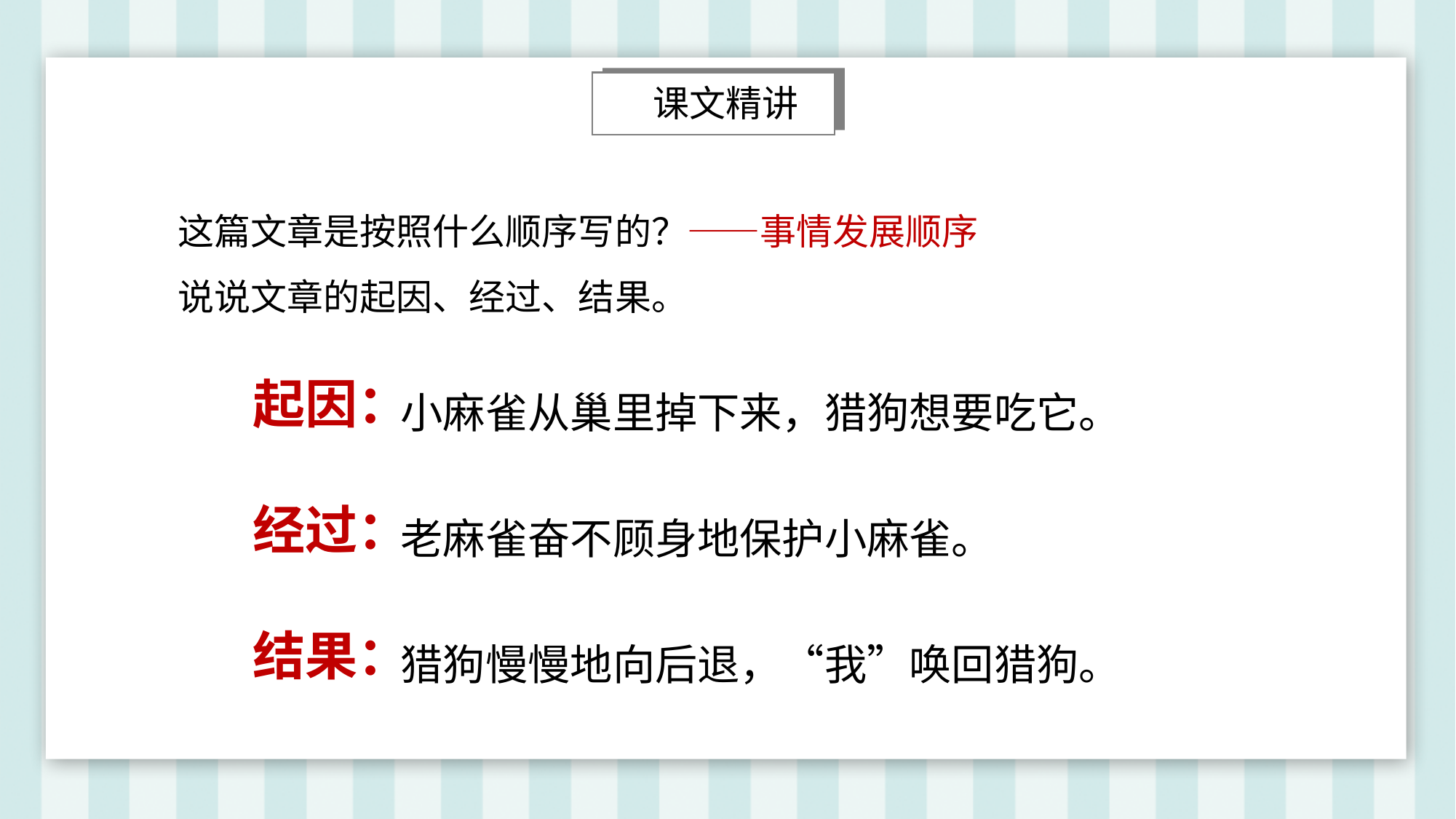

课文精讲
这篇文章是按照什么顺序写的？——事情发展顺序
说说文章的起因、经过、结果。
起因：

经过：

结果：
小麻雀从巢里掉下来，猎狗想要吃它。
老麻雀奋不顾身地保护小麻雀。
猎狗慢慢地向后退，“我”唤回猎狗。